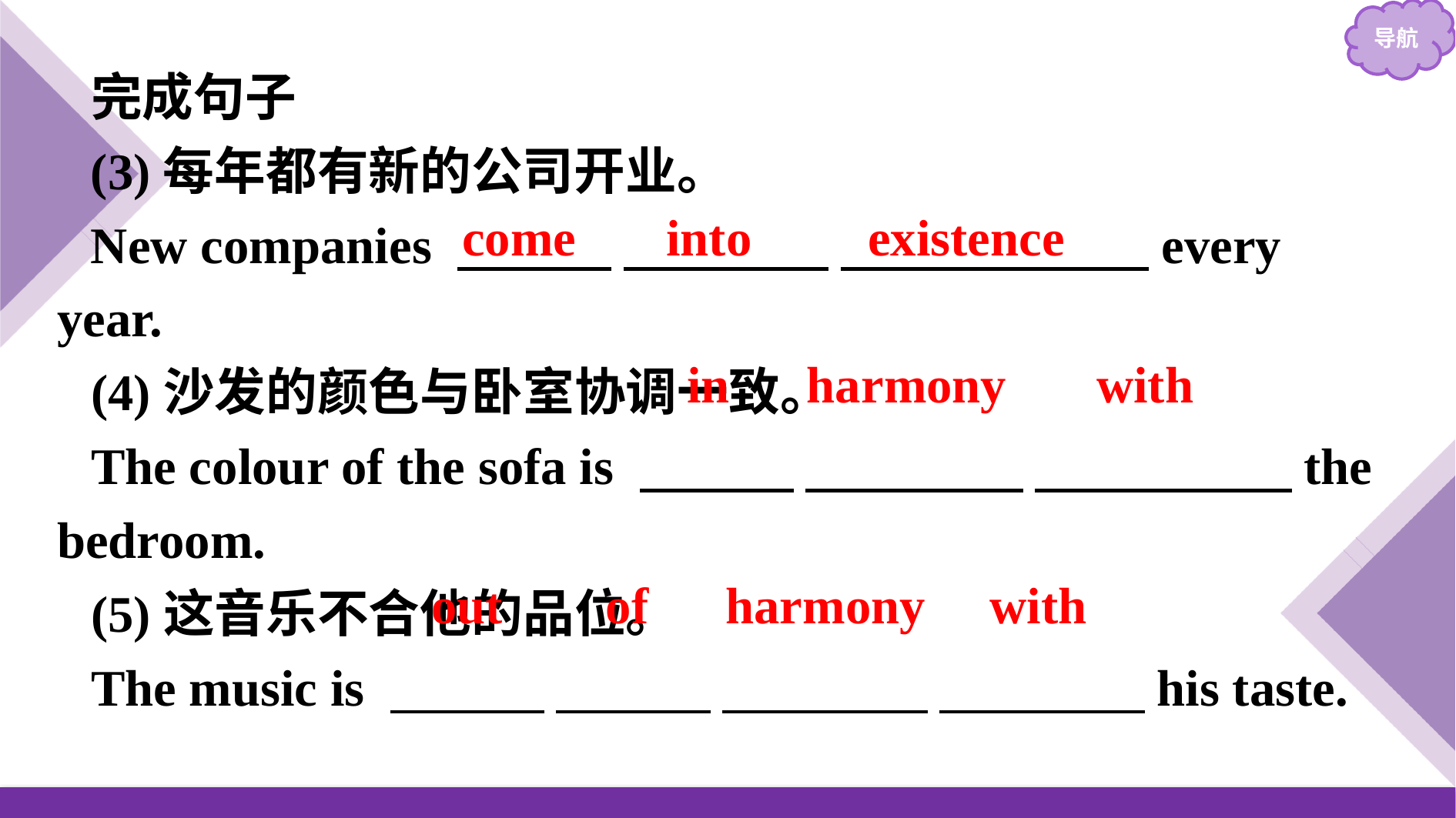

完成句子
(3)每年都有新的公司开业。
New companies 　　　 　　　　 　　　　　　every year.
(4)沙发的颜色与卧室协调一致。
The colour of the sofa is 　　　 　 　　　 　　　　　the bedroom.
(5)这音乐不合他的品位。
The music is 　　　 　　　 　　　　 　　　　his taste.
come       into         existence
in      harmony       with
out        of      harmony     with